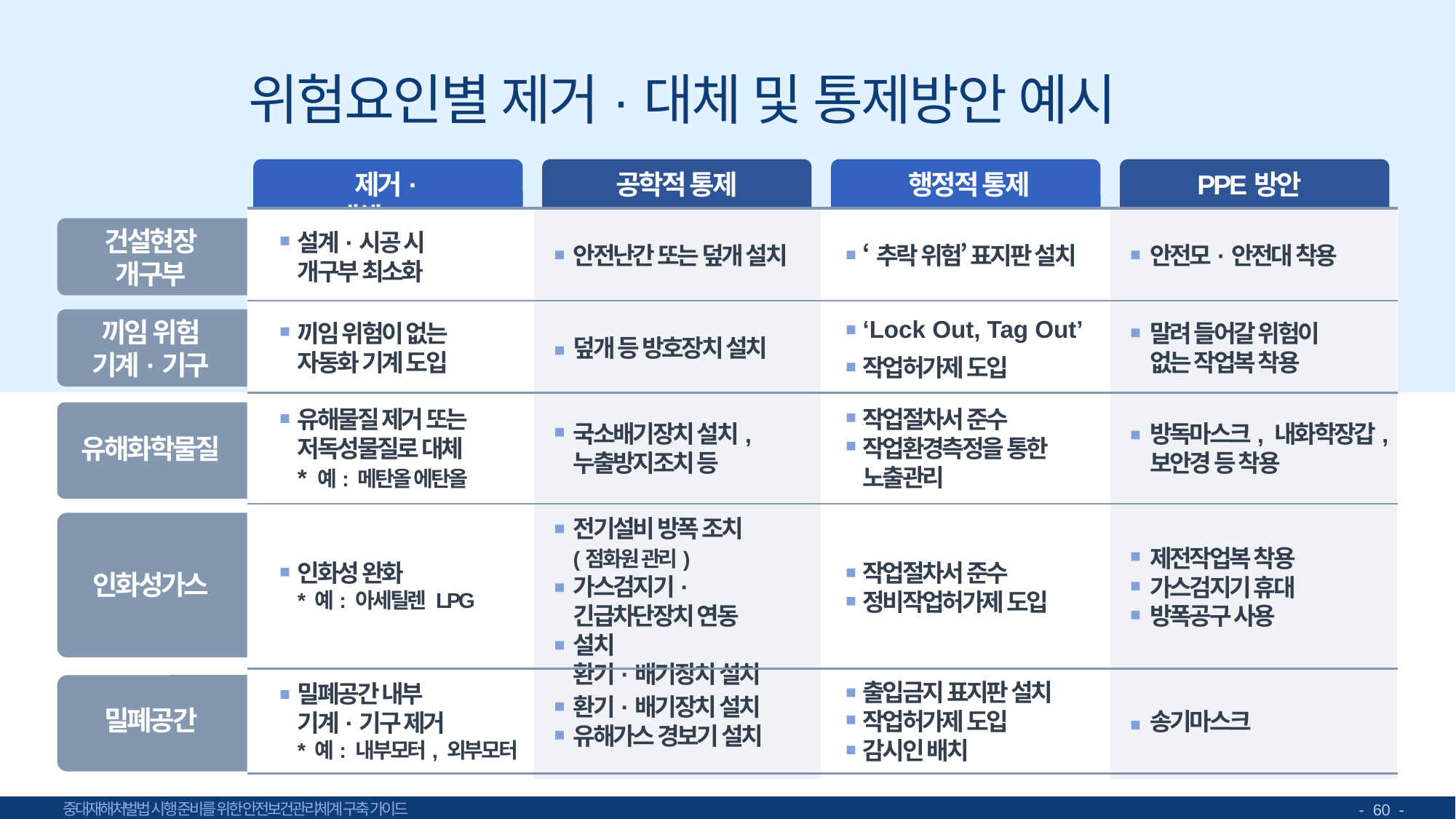

위험요인별 제거·대체 및 통제방안 예시

제거·대체
공학적 통제
행정적 통제
PPE방안

건설현장
개구부
설계·시공 시
개구부 최소화
안전난간 또는 덮개 설치
‘추락 위험’ 표지판 설치
안전모·안전대 착용

‘Lock Out, Tag Out’
끼임 위험
기계·기구
끼임 위험이 없는
자동화 기계 도입
말려 들어갈 위험이 없는 작업복 착용

덮개 등 방호장치 설치

작업허가제 도입

유해물질 제거 또는 저독성물질로 대체
* 예: 메탄올 에탄올
작업절차서 준수
작업환경측정을 통한 노출관리
국소배기장치 설치,
누출방지조치 등
방독마스크, 내화학장갑, 보안경 등 착용

유해화학물질

전기설비 방폭 조치(점화원 관리)
가스검지기·긴급차단장치 연동 설치
환기·배기장치 설치

제전작업복 착용
가스검지기 휴대
방폭공구 사용

인화성 완화
* 예: 아세틸렌 LPG
작업절차서 준수
정비작업허가제 도입
인화성가스

출입금지 표지판 설치
작업허가제 도입
감시인 배치
밀폐공간 내부
기계·기구 제거
* 예: 내부모터, 외부모터
환기·배기장치 설치
유해가스 경보기 설치

밀폐공간
송기마스크

-  60  -